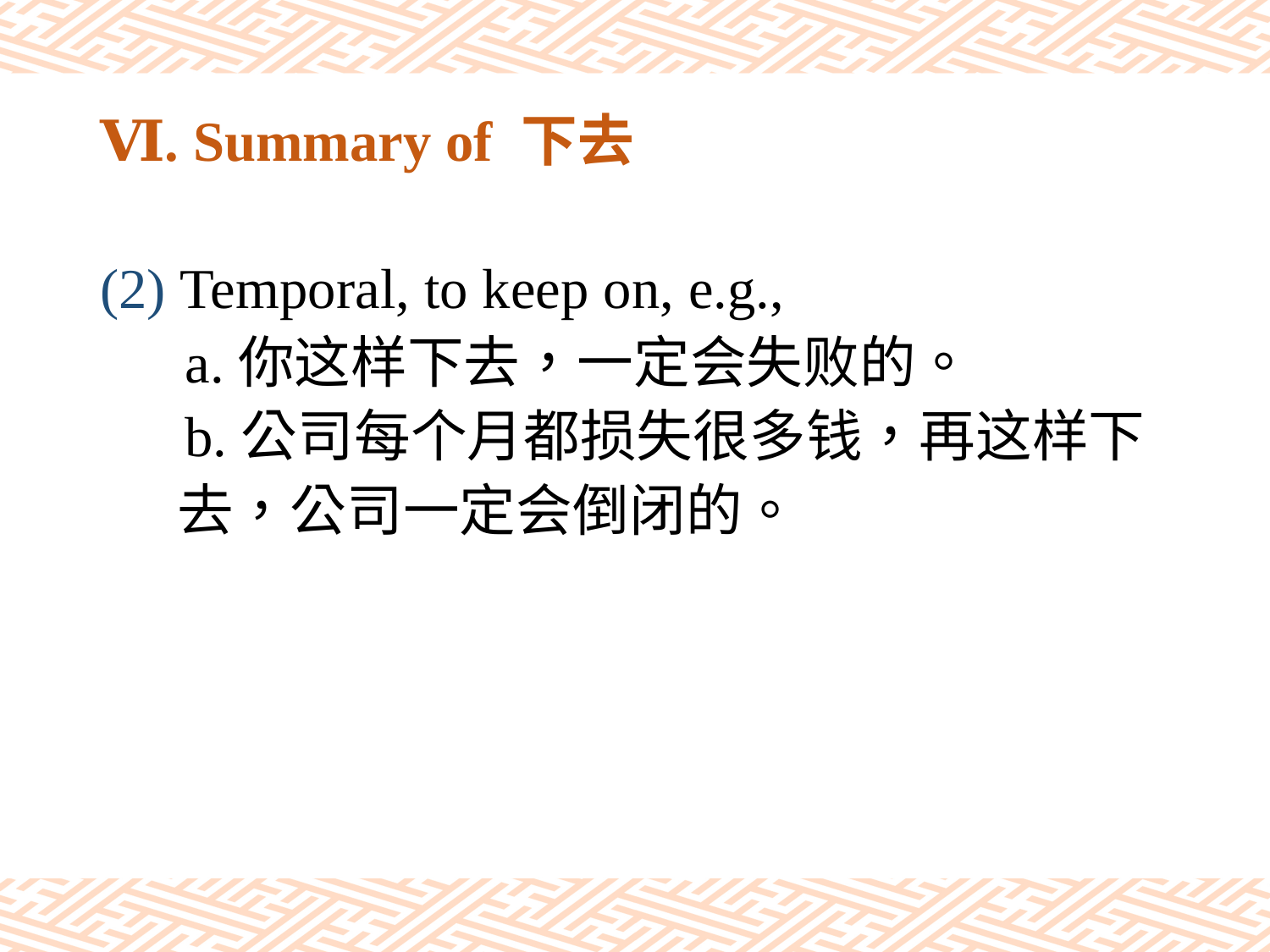

# Ⅵ. Summary of 下去
(2) Temporal, to keep on, e.g.,
      a.你这样下去，一定会失败的。
      b.公司每个月都损失很多钱，再这样下
     去，公司一定会倒闭的。